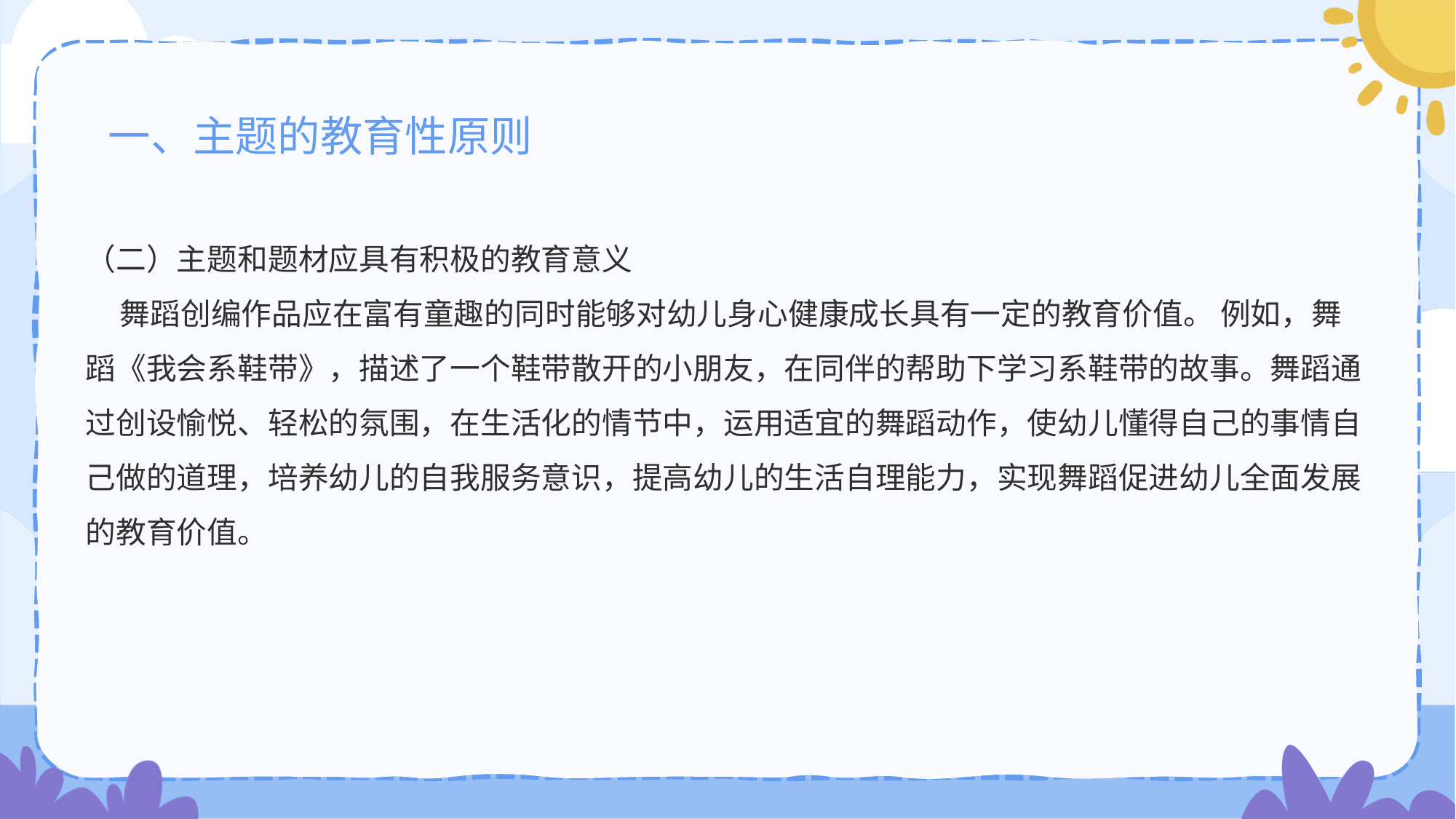

一、主题的教育性原则
（二）主题和题材应具有积极的教育意义
    舞蹈创编作品应在富有童趣的同时能够对幼儿身心健康成长具有一定的教育价值。 例如，舞蹈《我会系鞋带》，描述了一个鞋带散开的小朋友，在同伴的帮助下学习系鞋带的故事。舞蹈通过创设愉悦、轻松的氛围，在生活化的情节中，运用适宜的舞蹈动作，使幼儿懂得自己的事情自己做的道理，培养幼儿的自我服务意识，提高幼儿的生活自理能力，实现舞蹈促进幼儿全面发展的教育价值。